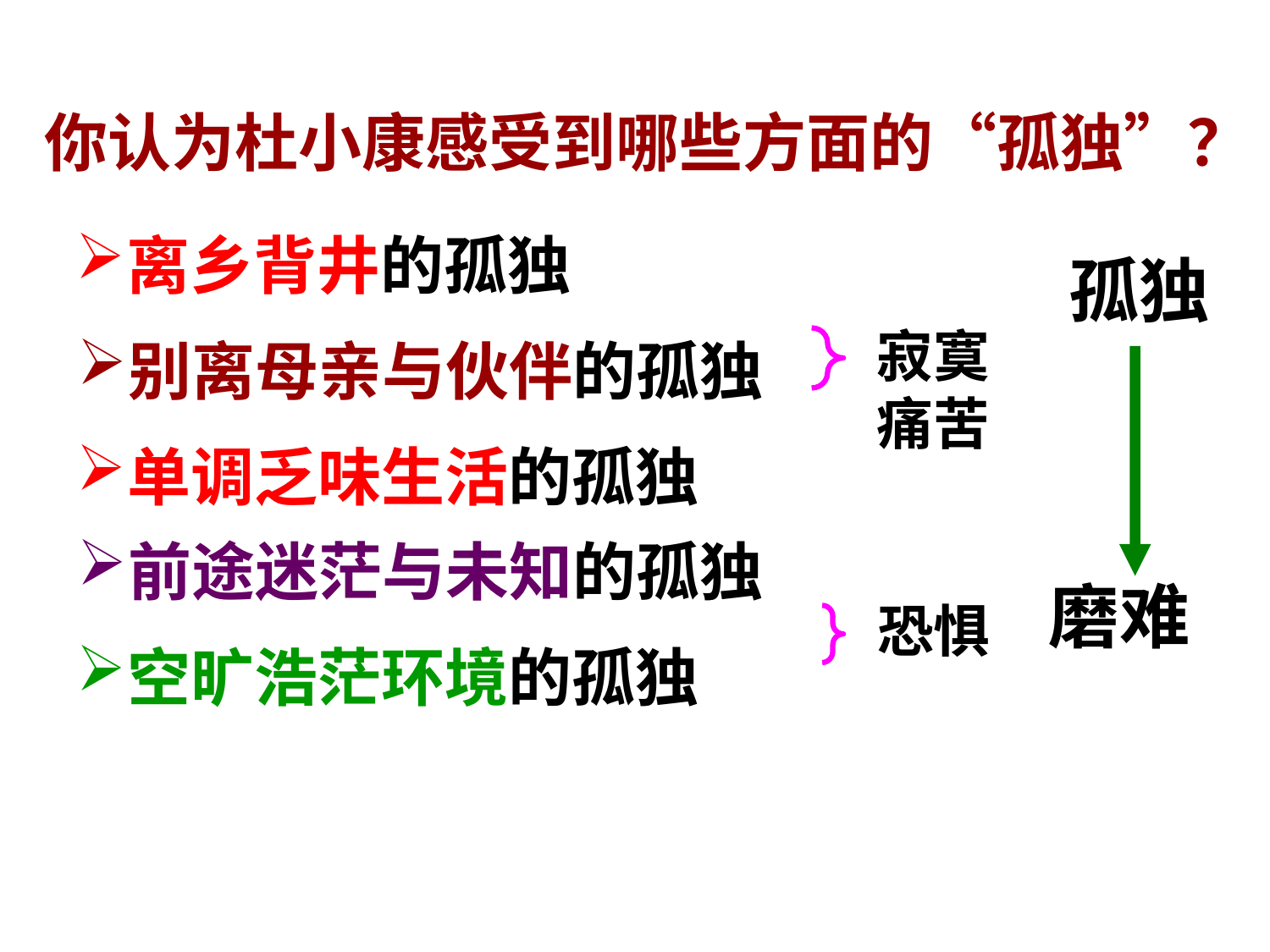

你认为杜小康感受到哪些方面的“孤独”？
离乡背井的孤独
孤独
寂寞痛苦
别离母亲与伙伴的孤独

单调乏味生活的孤独
前途迷茫与未知的孤独
磨难
恐惧

空旷浩茫环境的孤独